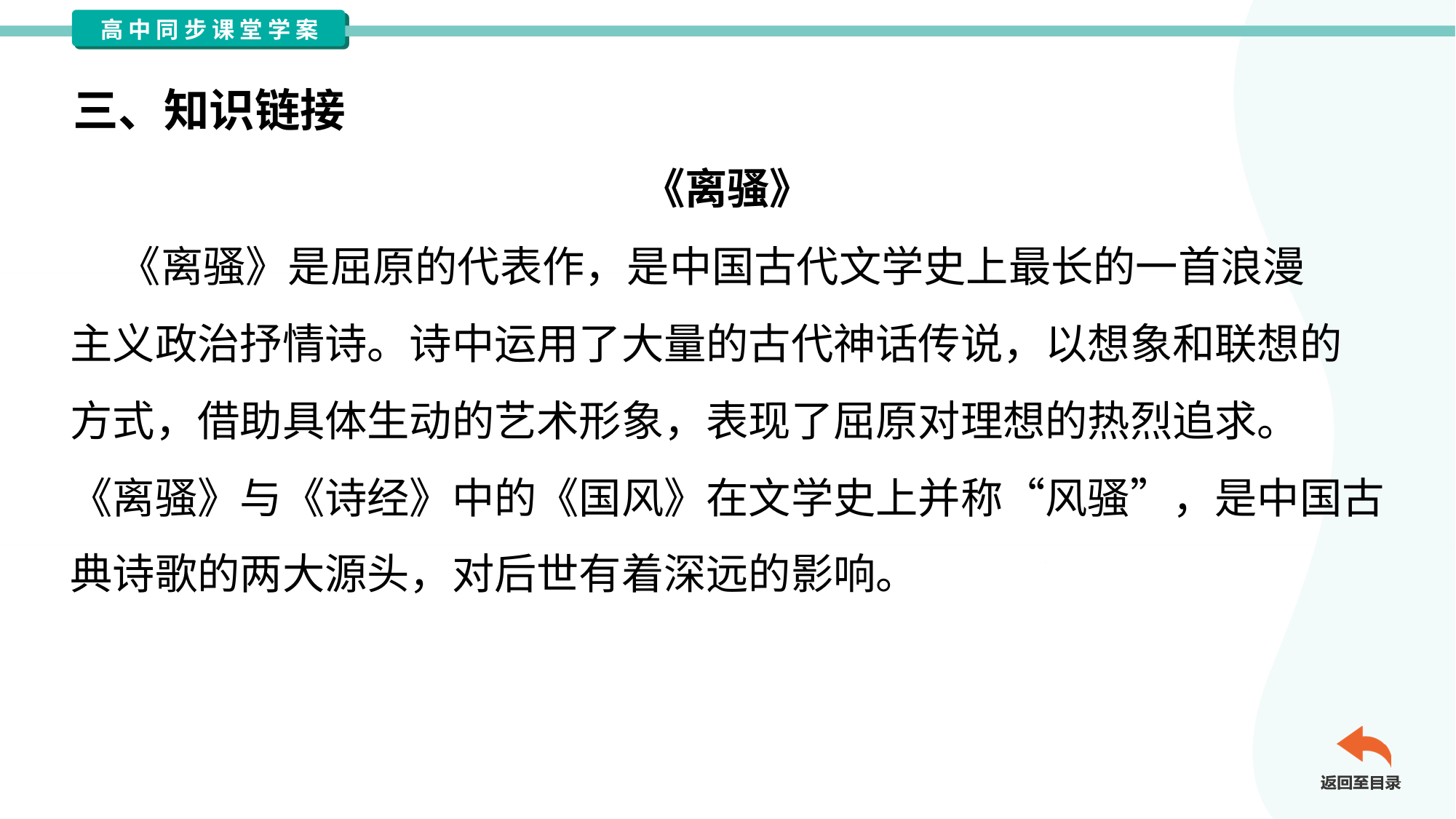

三、知识链接
《离骚》
    《离骚》是屈原的代表作，是中国古代文学史上最长的一首浪漫
主义政治抒情诗。诗中运用了大量的古代神话传说，以想象和联想的
方式，借助具体生动的艺术形象，表现了屈原对理想的热烈追求。
《离骚》与《诗经》中的《国风》在文学史上并称“风骚”，是中国古
典诗歌的两大源头，对后世有着深远的影响。